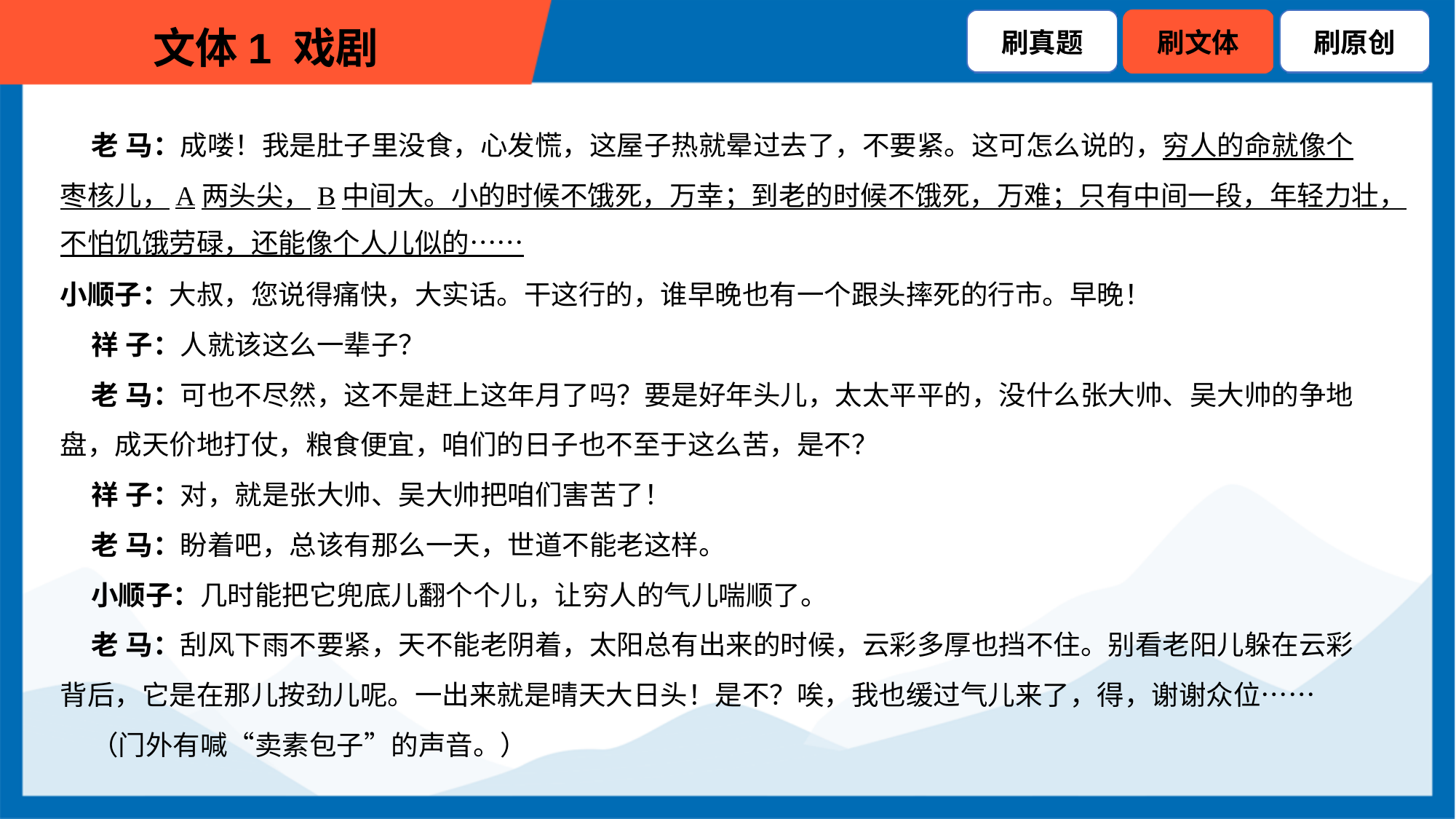

老 马：成喽！我是肚子里没食，心发慌，这屋子热就晕过去了，不要紧。这可怎么说的，穷人的命就像个
枣核儿，A两头尖，B中间大。小的时候不饿死，万幸；到老的时候不饿死，万难；只有中间一段，年轻力壮，
不怕饥饿劳碌，还能像个人儿似的……
小顺子：大叔，您说得痛快，大实话。干这行的，谁早晚也有一个跟头摔死的行市。早晚！
    祥 子：人就该这么一辈子？
    老 马：可也不尽然，这不是赶上这年月了吗？要是好年头儿，太太平平的，没什么张大帅、吴大帅的争地
盘，成天价地打仗，粮食便宜，咱们的日子也不至于这么苦，是不？
    祥 子：对，就是张大帅、吴大帅把咱们害苦了！
    老 马：盼着吧，总该有那么一天，世道不能老这样。
    小顺子：几时能把它兜底儿翻个个儿，让穷人的气儿喘顺了。
    老 马：刮风下雨不要紧，天不能老阴着，太阳总有出来的时候，云彩多厚也挡不住。别看老阳儿躲在云彩
背后，它是在那儿按劲儿呢。一出来就是晴天大日头！是不？唉，我也缓过气儿来了，得，谢谢众位……
    （门外有喊“卖素包子”的声音。）